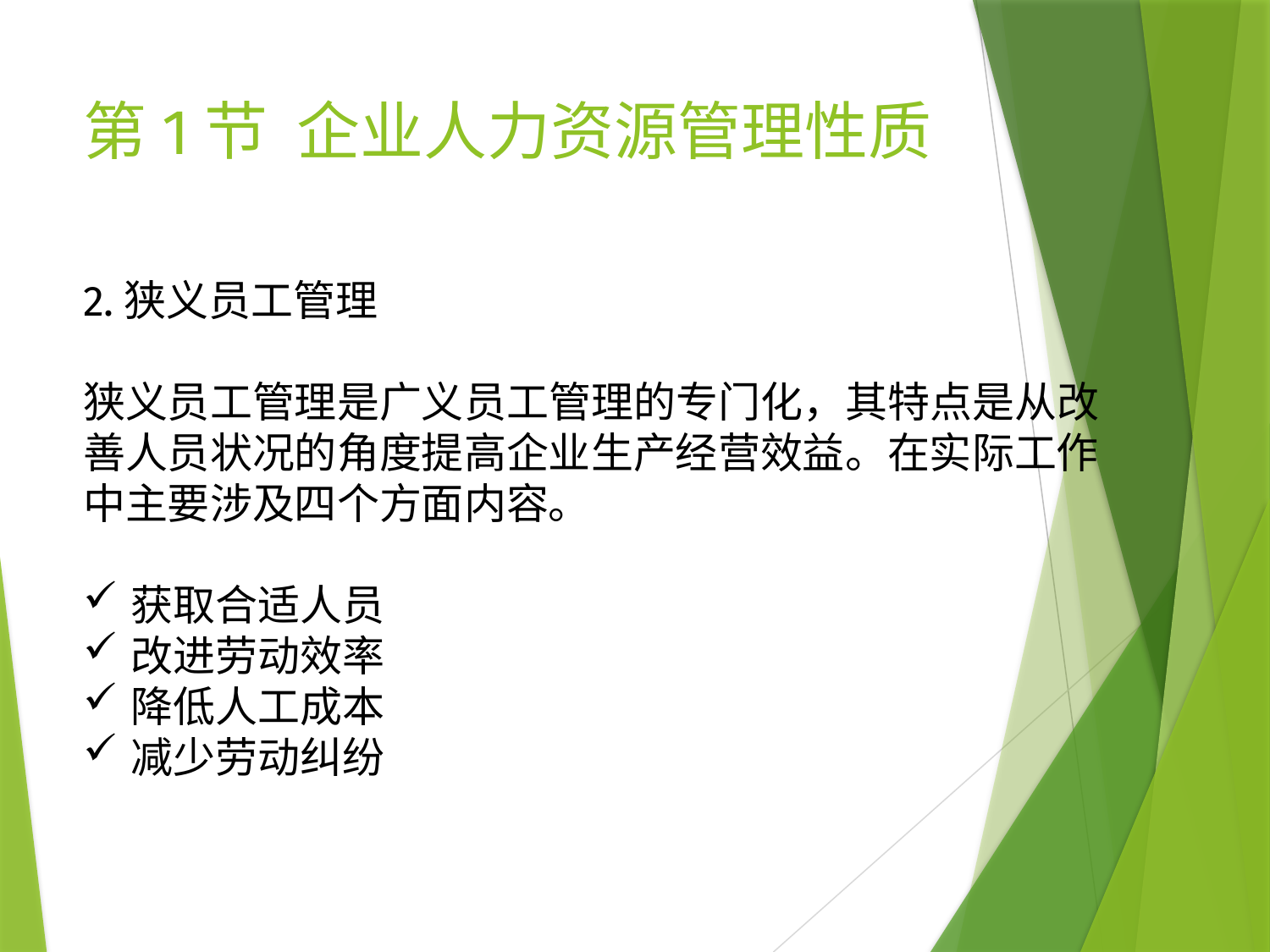

# 第1节  企业人力资源管理性质
2.狭义员工管理

狭义员工管理是广义员工管理的专门化，其特点是从改善人员状况的角度提高企业生产经营效益。在实际工作中主要涉及四个方面内容。

获取合适人员
改进劳动效率
降低人工成本
减少劳动纠纷